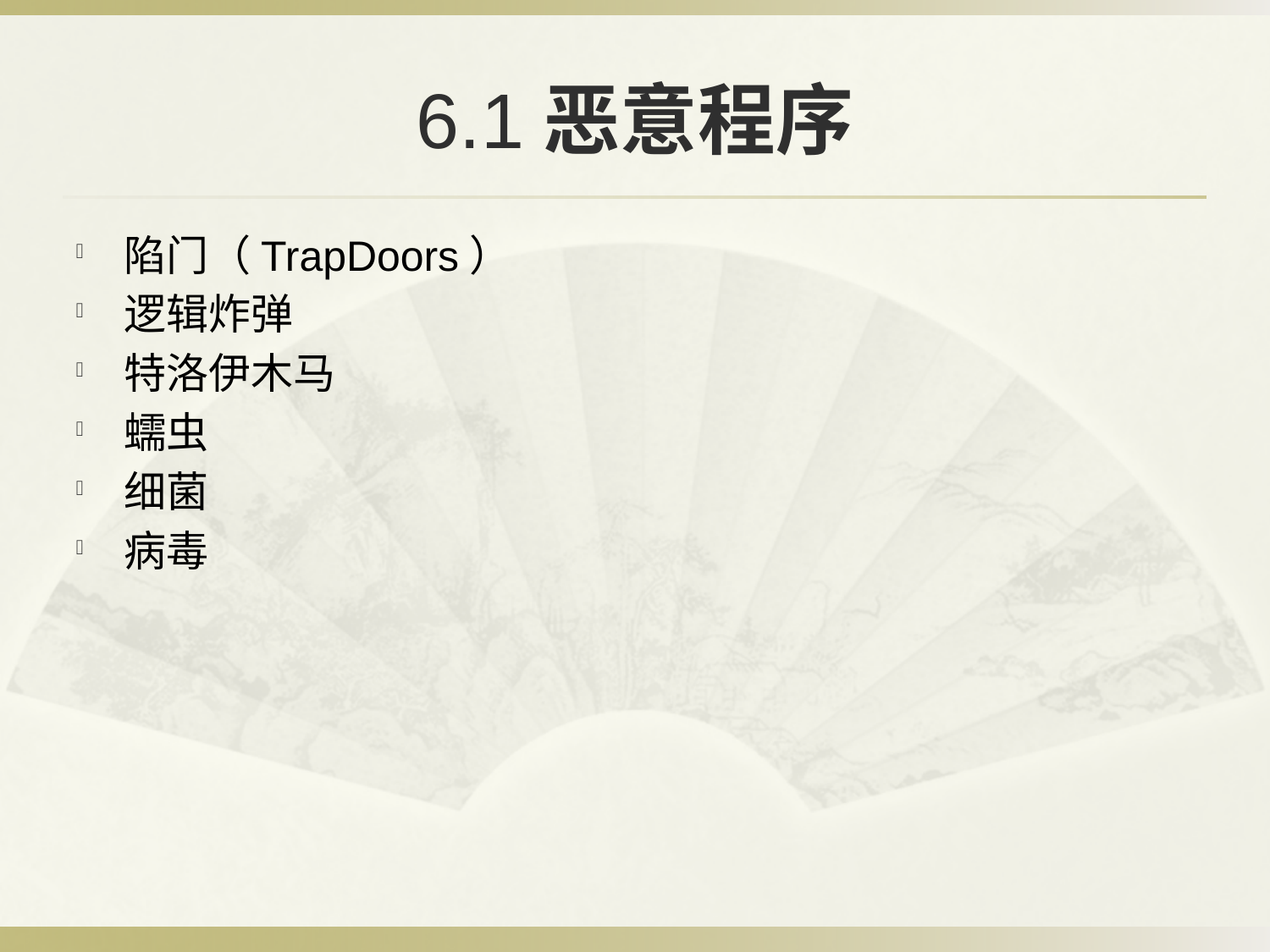

# 6.1恶意程序
陷门（TrapDoors）
逻辑炸弹
特洛伊木马
蠕虫
细菌
病毒